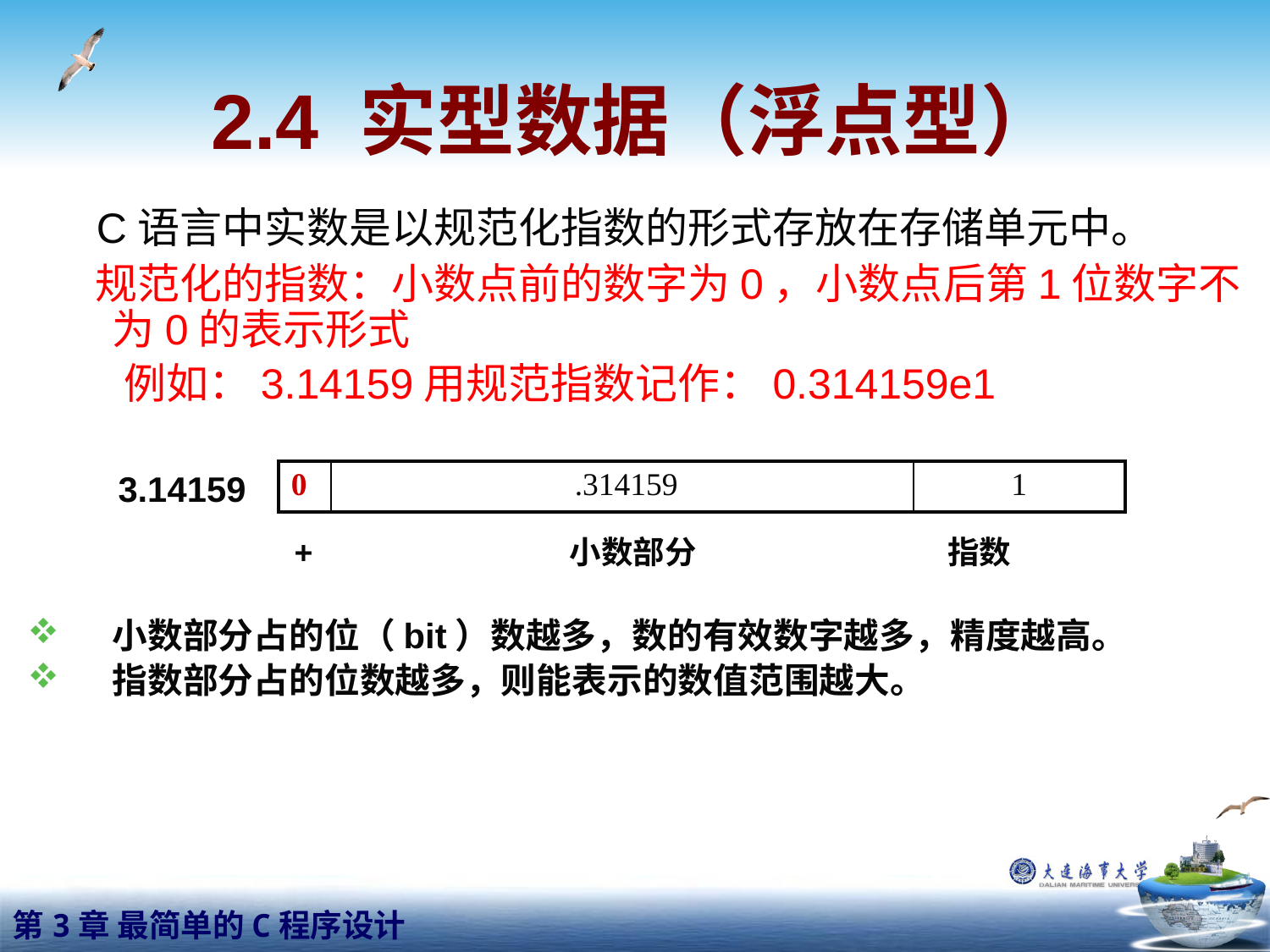

# 2.4 实型数据（浮点型）
     C语言中实数是以规范化指数的形式存放在存储单元中。
      规范化的指数：小数点前的数字为0，小数点后第1位数字不为0的表示形式
         例如：3.14159用规范指数记作：0.314159e1

                              +                            小数部分                                   指数

小数部分占的位（bit）数越多，数的有效数字越多，精度越高。
指数部分占的位数越多，则能表示的数值范围越大。

3.14159
| 0 | .314159 | 1 |
| --- | --- | --- |